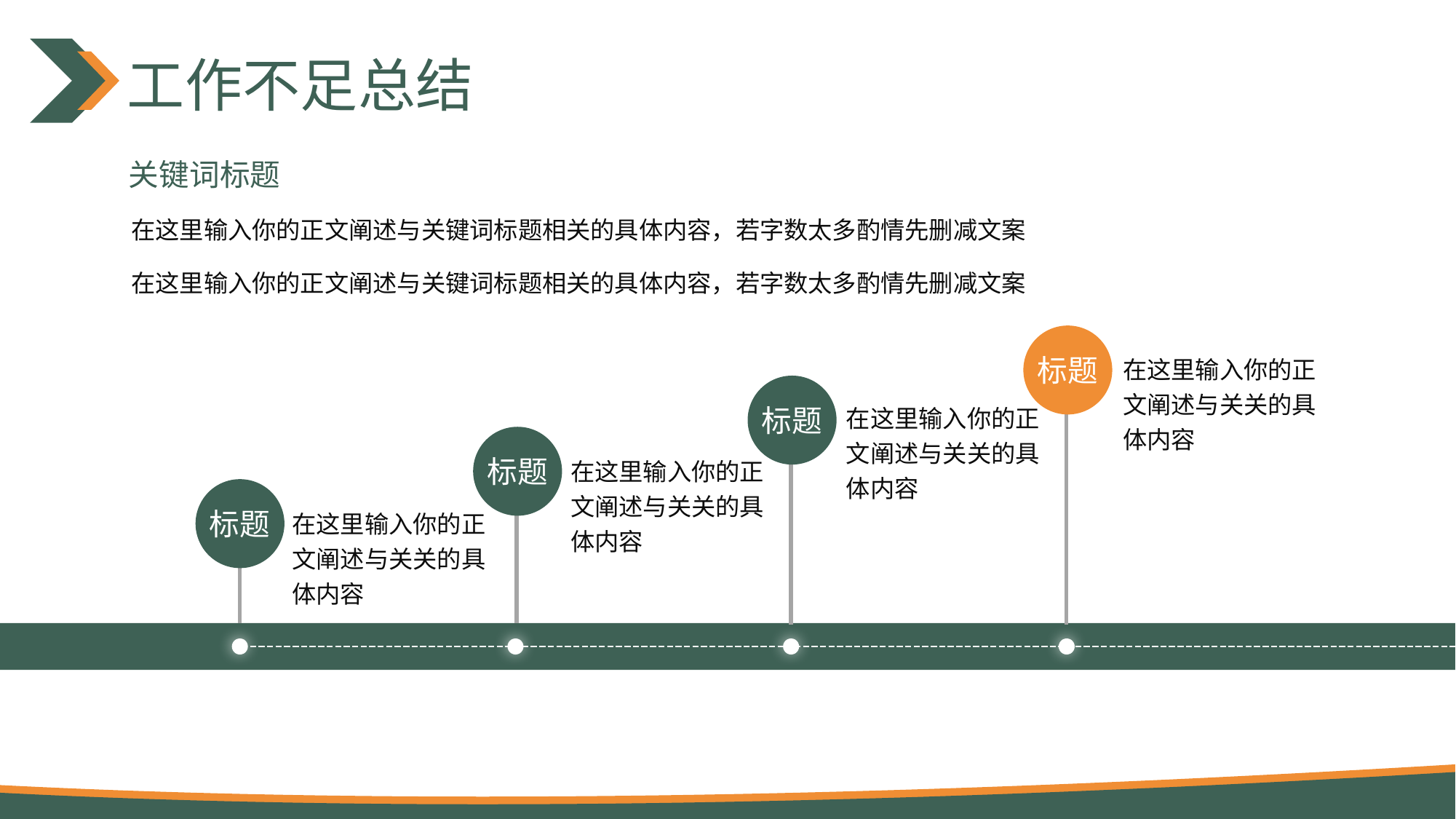

工作不足总结
关键词标题
在这里输入你的正文阐述与关键词标题相关的具体内容，若字数太多酌情先删减文案
在这里输入你的正文阐述与关键词标题相关的具体内容，若字数太多酌情先删减文案

在这里输入你的正文阐述与关关的具体内容
标题

在这里输入你的正文阐述与关关的具体内容
标题

在这里输入你的正文阐述与关关的具体内容
标题

在这里输入你的正文阐述与关关的具体内容
标题